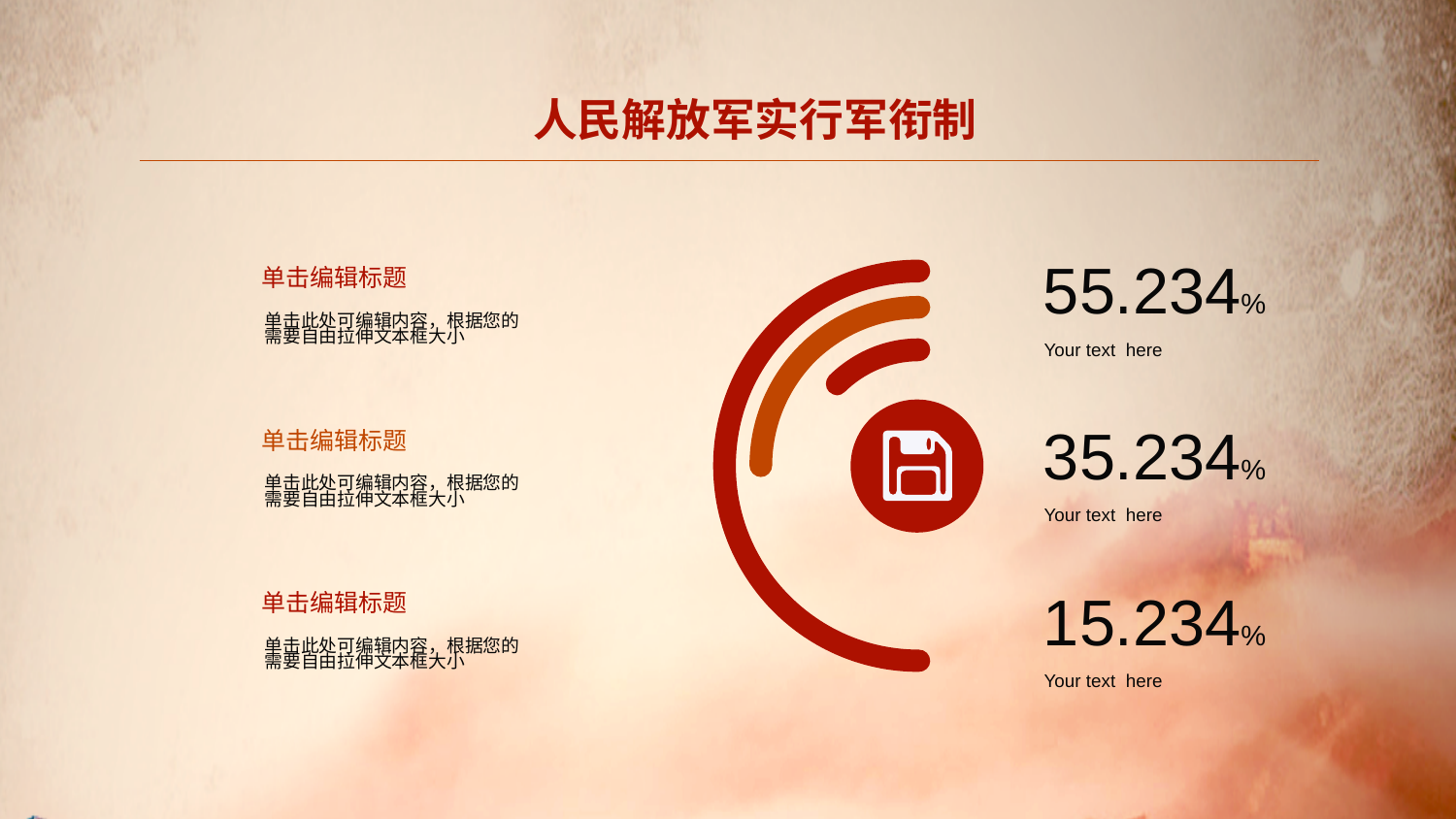

人民解放军实行军衔制
55.234%
Your text  here
单击编辑标题

单击此处可编辑内容，根据您的需要自由拉伸文本框大小

35.234%
Your text  here
单击编辑标题
单击此处可编辑内容，根据您的需要自由拉伸文本框大小
15.234%
Your text  here
单击编辑标题
单击此处可编辑内容，根据您的需要自由拉伸文本框大小